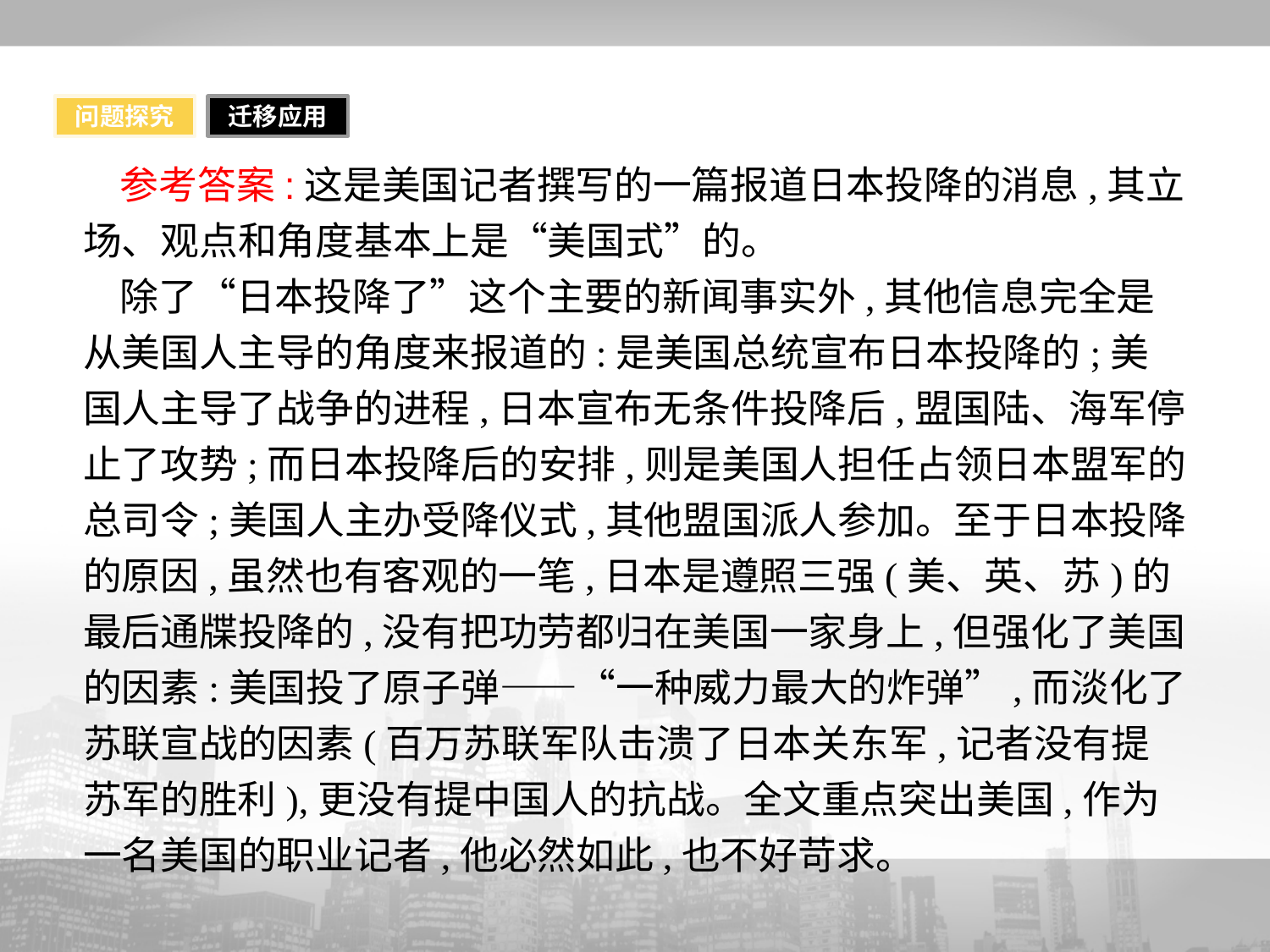

问题探究
迁移应用
参考答案:这是美国记者撰写的一篇报道日本投降的消息,其立场、观点和角度基本上是“美国式”的。
除了“日本投降了”这个主要的新闻事实外,其他信息完全是从美国人主导的角度来报道的:是美国总统宣布日本投降的;美国人主导了战争的进程,日本宣布无条件投降后,盟国陆、海军停止了攻势;而日本投降后的安排,则是美国人担任占领日本盟军的总司令;美国人主办受降仪式,其他盟国派人参加。至于日本投降的原因,虽然也有客观的一笔,日本是遵照三强(美、英、苏)的最后通牒投降的,没有把功劳都归在美国一家身上,但强化了美国的因素:美国投了原子弹——“一种威力最大的炸弹”,而淡化了苏联宣战的因素(百万苏联军队击溃了日本关东军,记者没有提苏军的胜利),更没有提中国人的抗战。全文重点突出美国,作为一名美国的职业记者,他必然如此,也不好苛求。